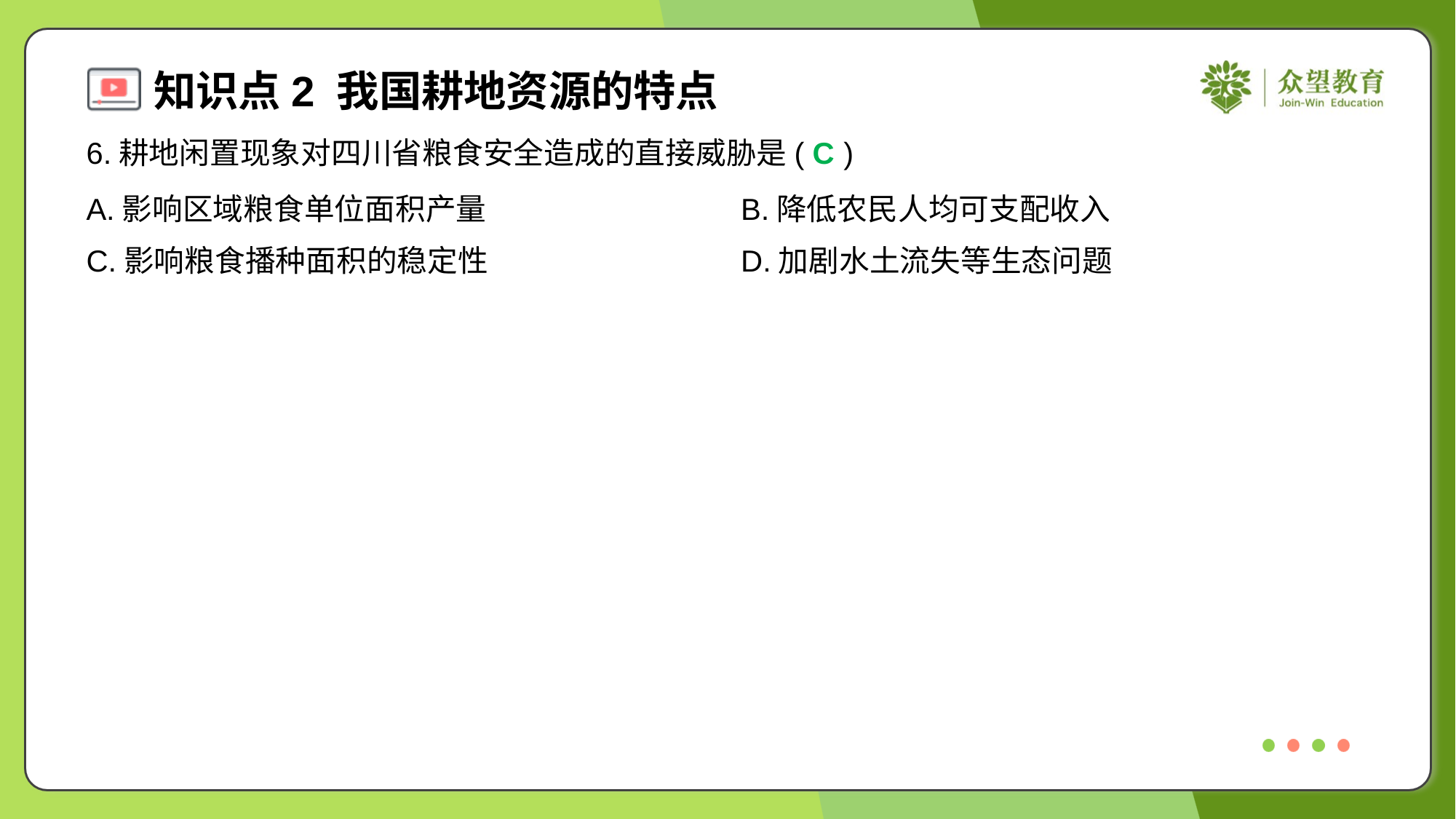

6.耕地闲置现象对四川省粮食安全造成的直接威胁是(     )
C
A.影响区域粮食单位面积产量	B.降低农民人均可支配收入
C.影响粮食播种面积的稳定性	D.加剧水土流失等生态问题